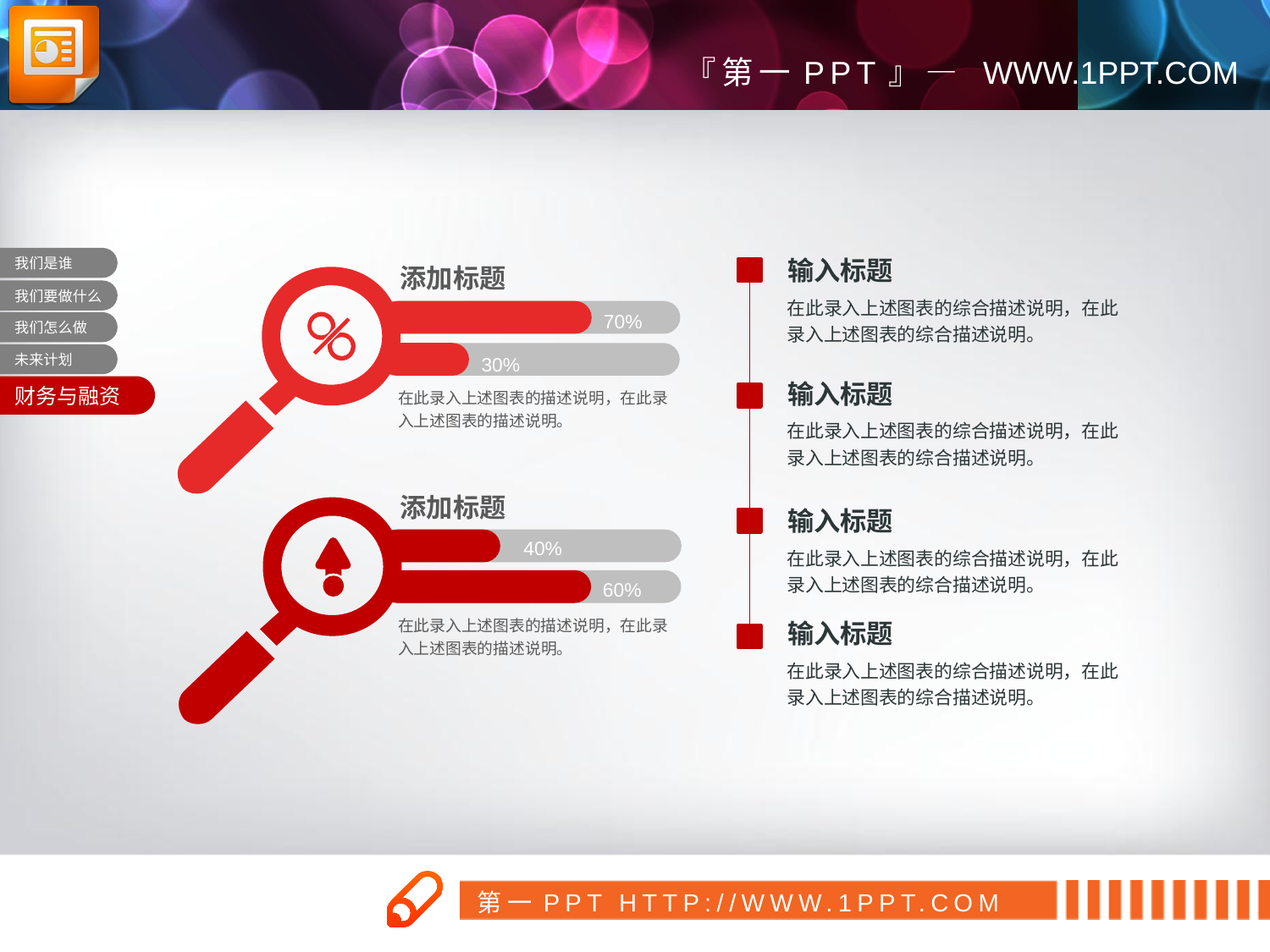

我们是谁
输入标题
添加标题

我们要做什么
在此录入上述图表的综合描述说明，在此录入上述图表的综合描述说明。
70%

我们怎么做
30%

未来计划
输入标题

财务与融资
在此录入上述图表的描述说明，在此录入上述图表的描述说明。

在此录入上述图表的综合描述说明，在此录入上述图表的综合描述说明。
添加标题

输入标题

40%

在此录入上述图表的综合描述说明，在此录入上述图表的综合描述说明。
60%

在此录入上述图表的描述说明，在此录入上述图表的描述说明。
输入标题

在此录入上述图表的综合描述说明，在此录入上述图表的综合描述说明。